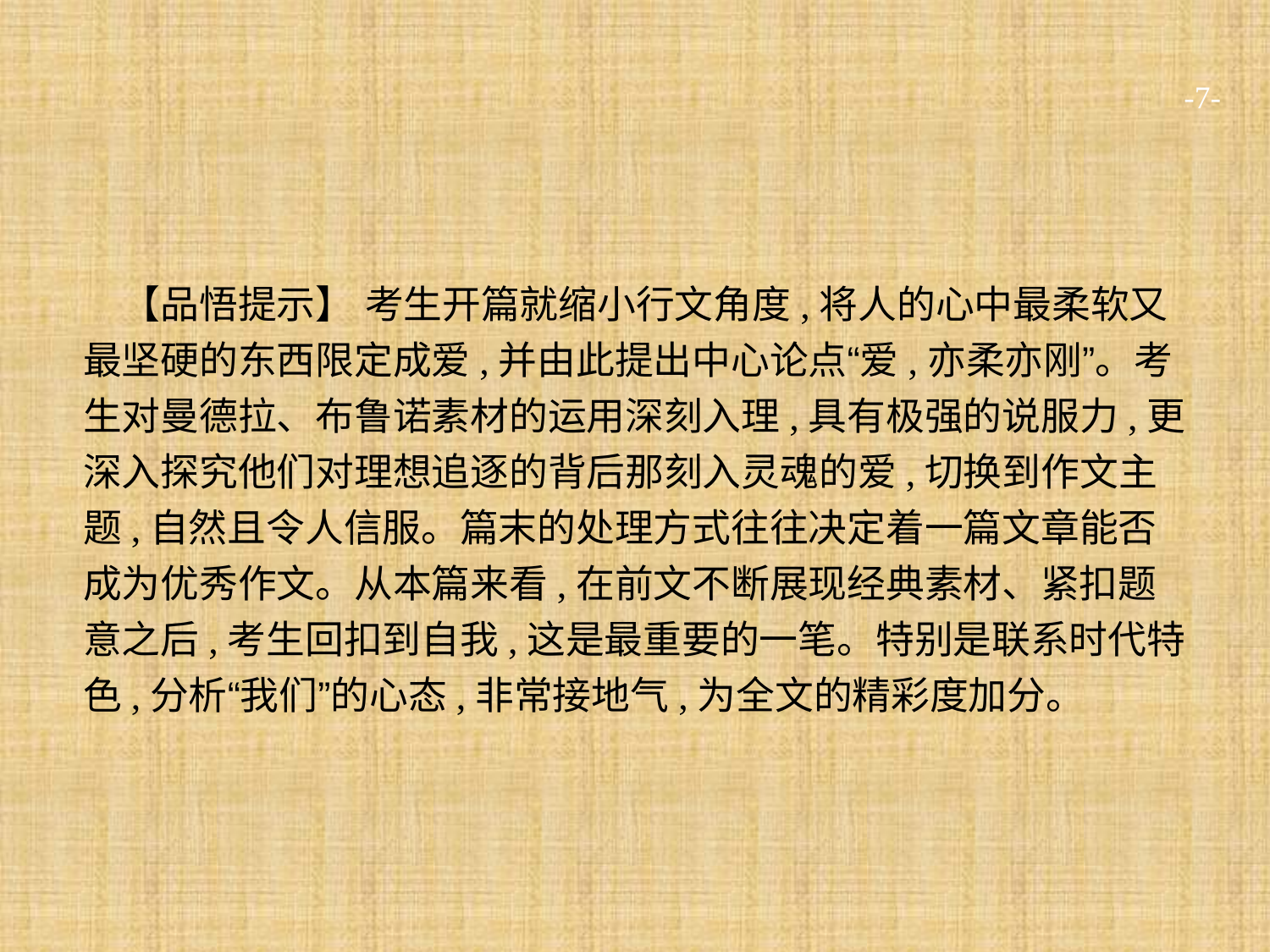

-7-
【品悟提示】 考生开篇就缩小行文角度,将人的心中最柔软又最坚硬的东西限定成爱,并由此提出中心论点“爱,亦柔亦刚”。考生对曼德拉、布鲁诺素材的运用深刻入理,具有极强的说服力,更深入探究他们对理想追逐的背后那刻入灵魂的爱,切换到作文主题,自然且令人信服。篇末的处理方式往往决定着一篇文章能否成为优秀作文。从本篇来看,在前文不断展现经典素材、紧扣题意之后,考生回扣到自我,这是最重要的一笔。特别是联系时代特色,分析“我们”的心态,非常接地气,为全文的精彩度加分。